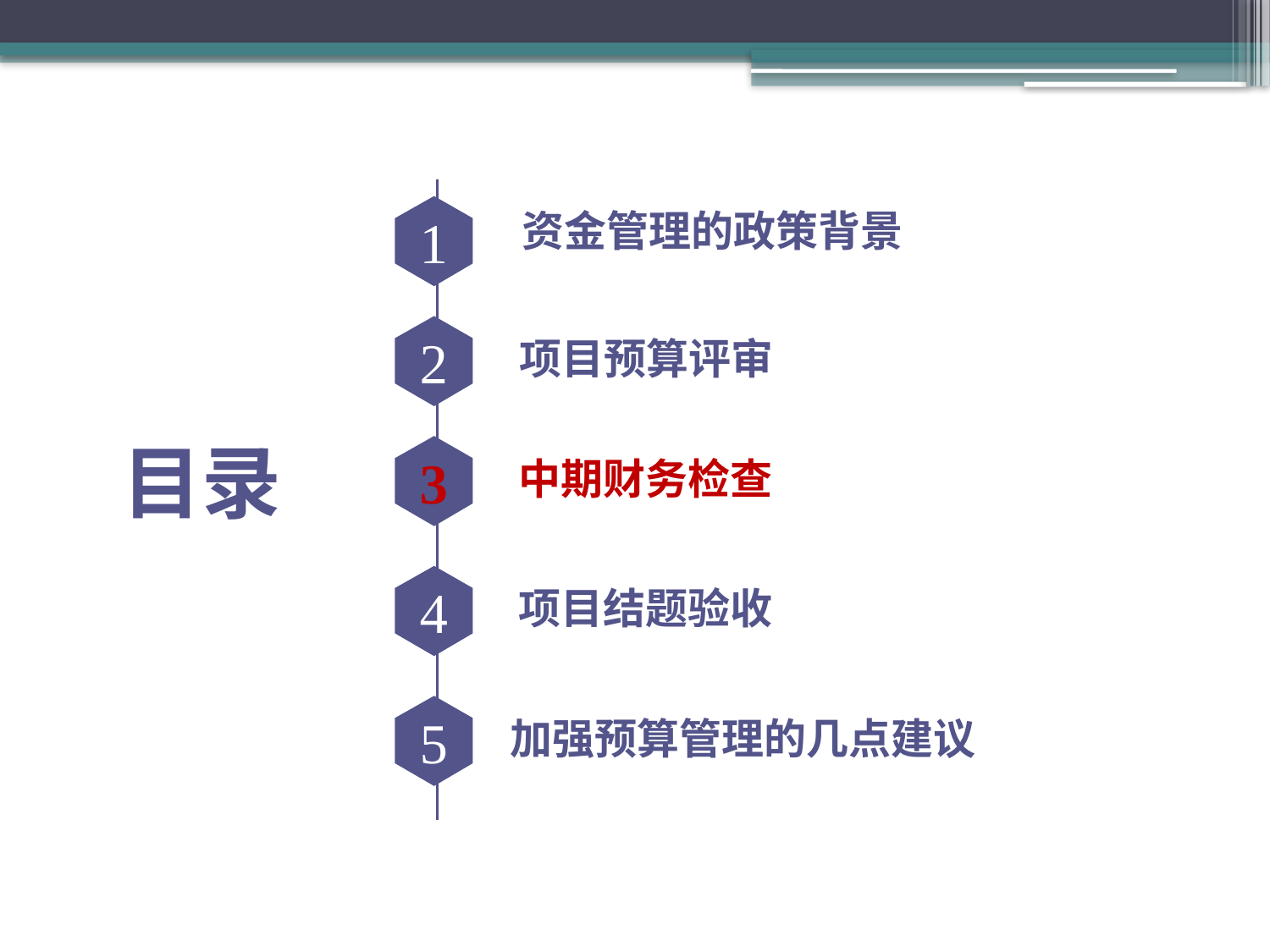

1
资金管理的政策背景
2
项目预算评审
目录
3
中期财务检查
4
项目结题验收
5
加强预算管理的几点建议